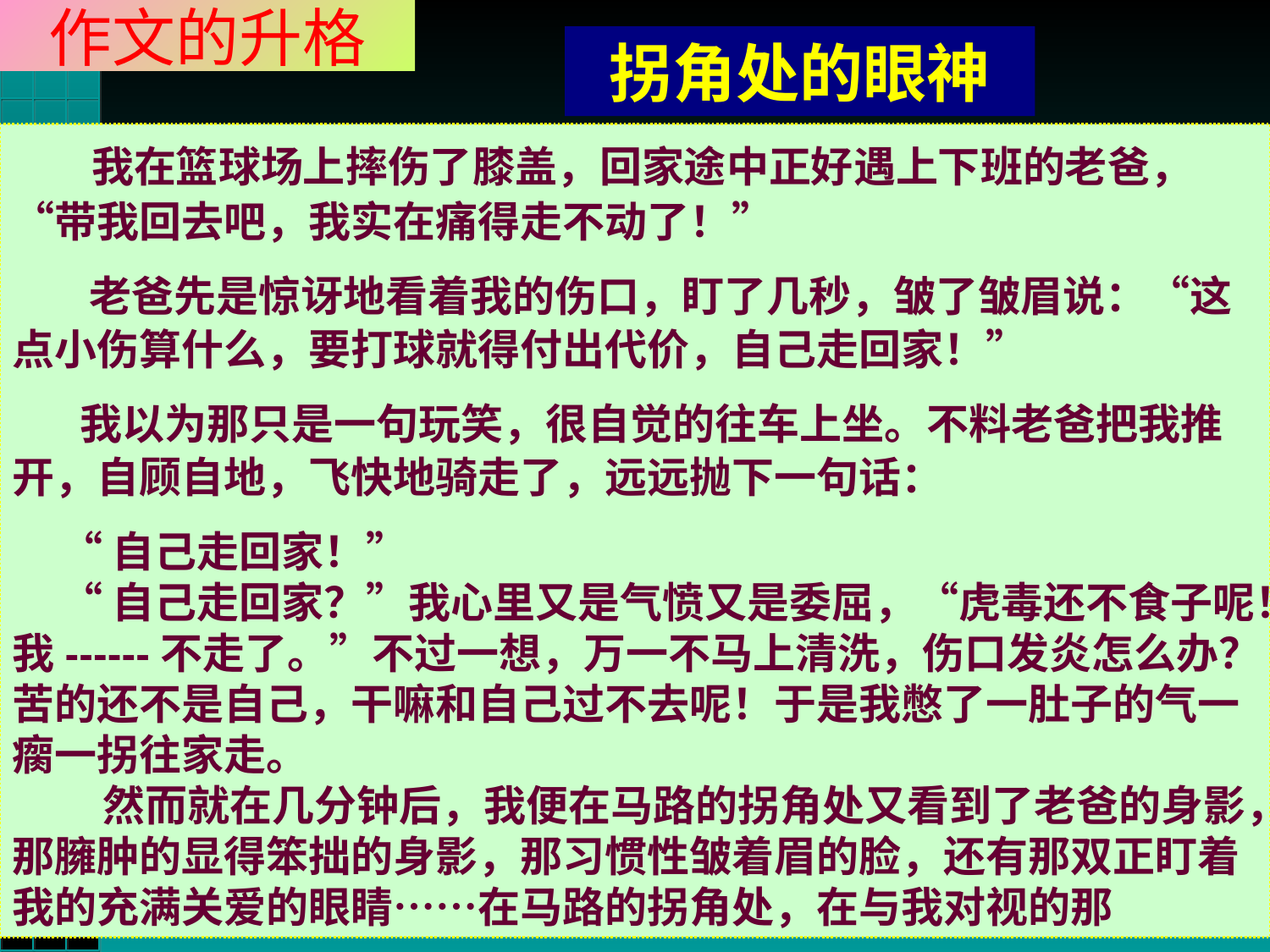

作文的升格
拐角处的眼神
      我在篮球场上摔伤了膝盖，回家途中正好遇上下班的老爸，“带我回去吧，我实在痛得走不动了！”
       老爸先是惊讶地看着我的伤口，盯了几秒，皱了皱眉说：“这点小伤算什么，要打球就得付出代价，自己走回家！”
      我以为那只是一句玩笑，很自觉的往车上坐。不料老爸把我推开，自顾自地，飞快地骑走了，远远抛下一句话：
     “自己走回家！”
     “自己走回家？”我心里又是气愤又是委屈，“虎毒还不食子呢！我------不走了。”不过一想，万一不马上清洗，伤口发炎怎么办？苦的还不是自己，干嘛和自己过不去呢！于是我憋了一肚子的气一瘸一拐往家走。
  　  然而就在几分钟后，我便在马路的拐角处又看到了老爸的身影，那臃肿的显得笨拙的身影，那习惯性皱着眉的脸，还有那双正盯着我的充满关爱的眼睛……在马路的拐角处，在与我对视的那